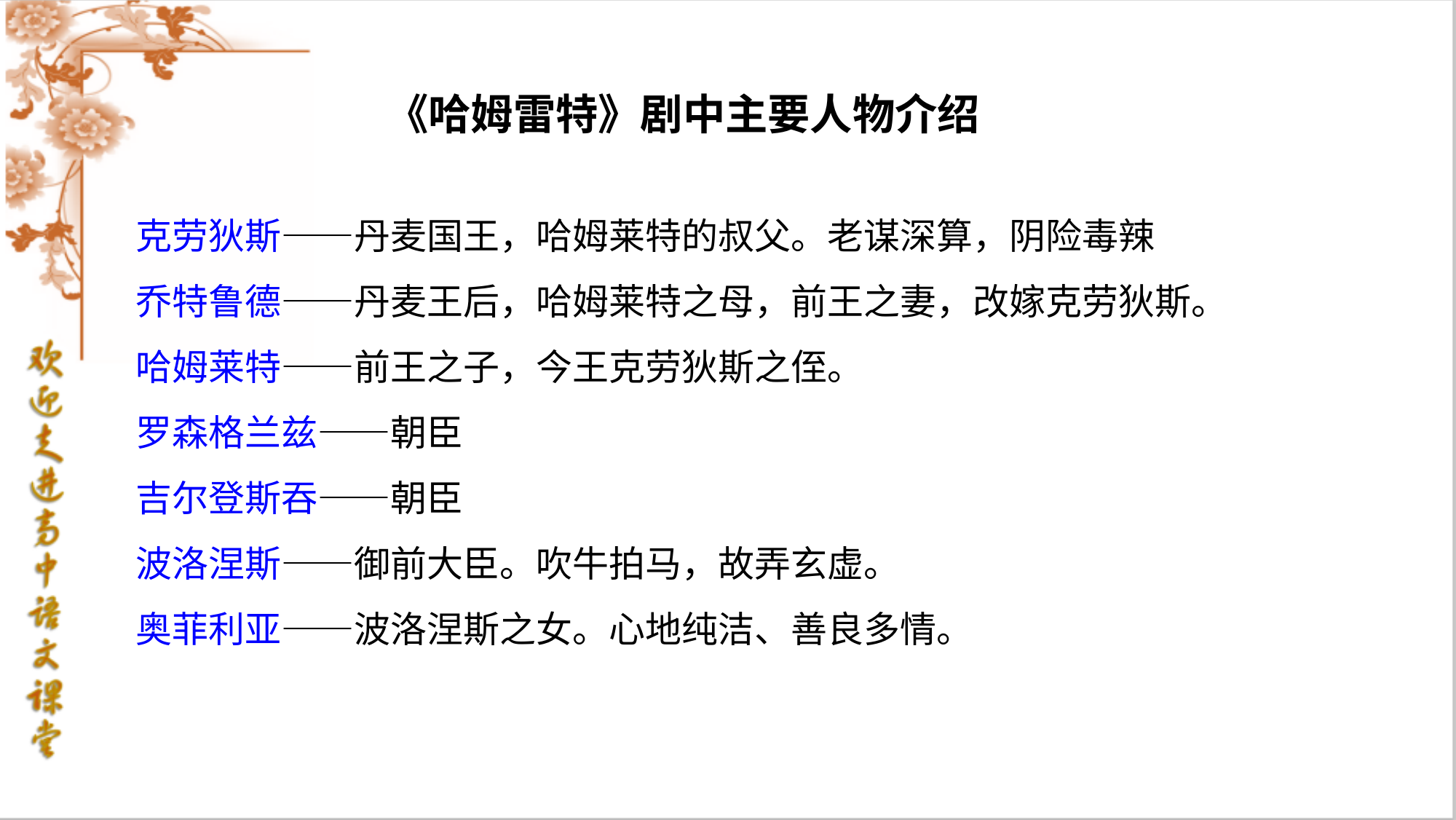

《哈姆雷特》剧中主要人物介绍
克劳狄斯——丹麦国王，哈姆莱特的叔父。老谋深算，阴险毒辣
乔特鲁德——丹麦王后，哈姆莱特之母，前王之妻，改嫁克劳狄斯。
哈姆莱特——前王之子，今王克劳狄斯之侄。
罗森格兰兹——朝臣
吉尔登斯吞——朝臣
波洛涅斯——御前大臣。吹牛拍马，故弄玄虚。
奥菲利亚——波洛涅斯之女。心地纯洁、善良多情。